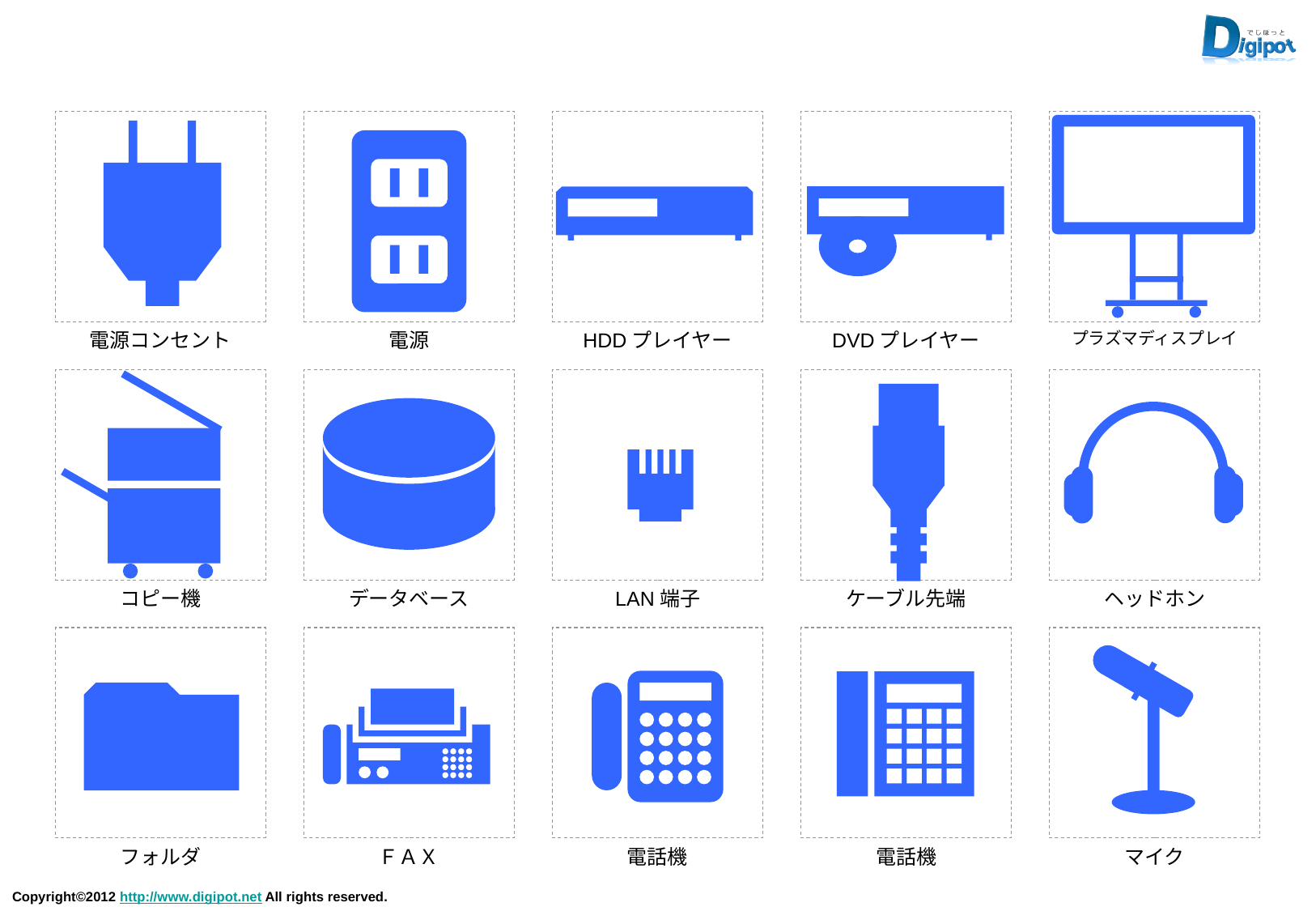

電源コンセント
電源
HDDプレイヤー
DVDプレイヤー
プラズマディスプレイ

コピー機
データベース
LAN端子
ケーブル先端
ヘッドホン

フォルダ
ＦＡＸ
電話機
電話機
マイク